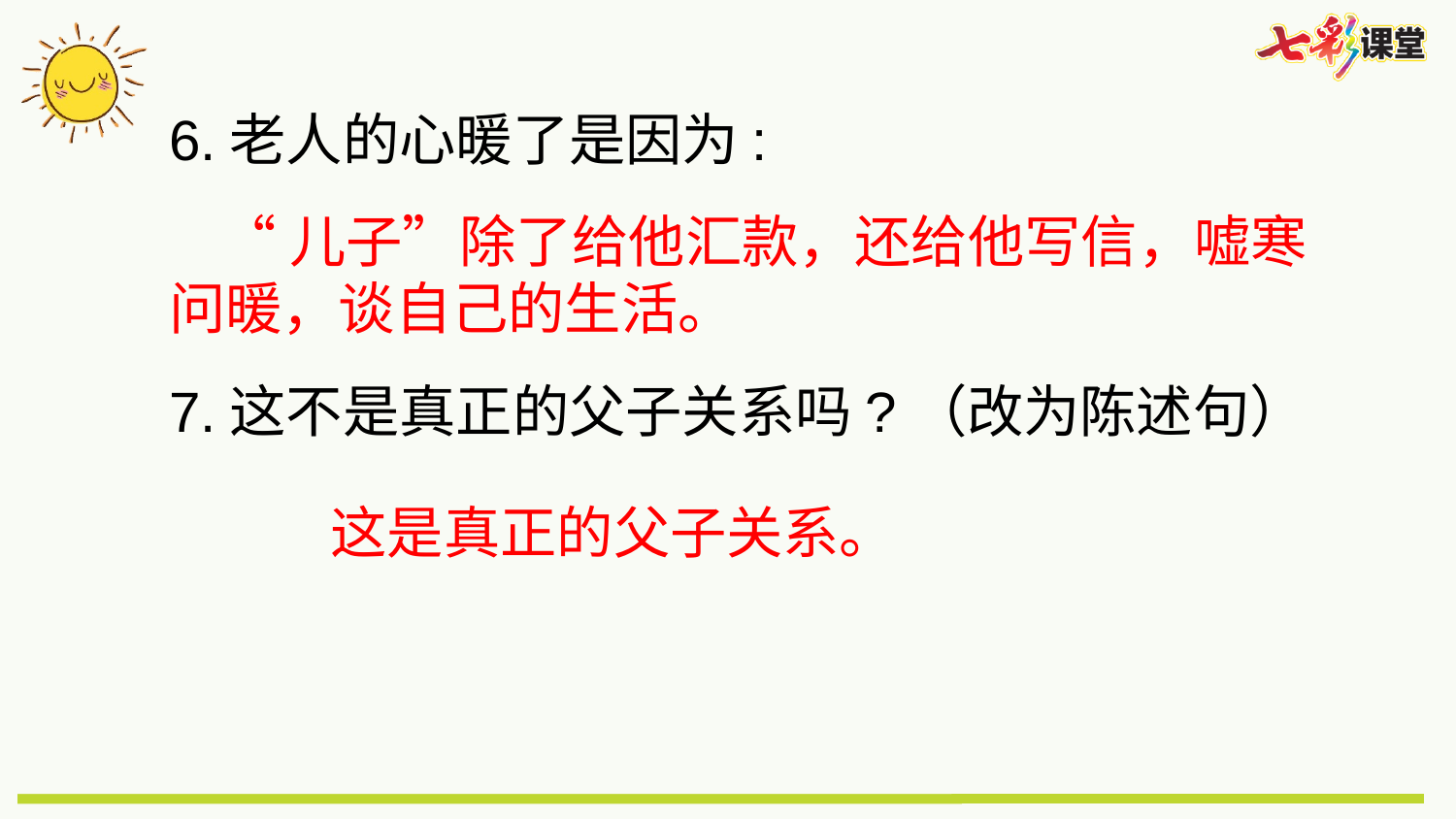

6.老人的心暖了是因为:

7.这不是真正的父子关系吗?（改为陈述句）
    “儿子”除了给他汇款，还给他写信，嘘寒问暖，谈自己的生活。
这是真正的父子关系。